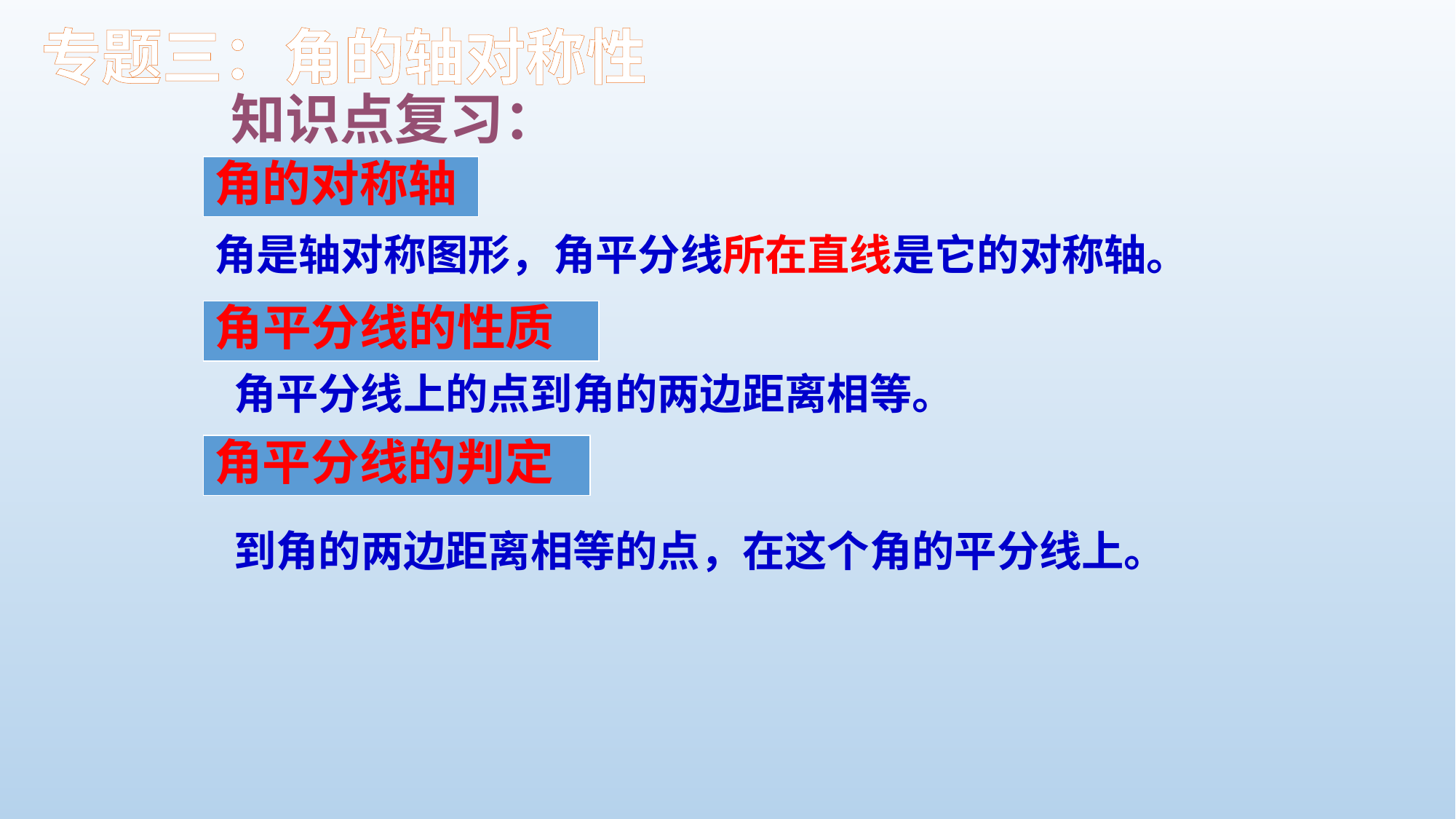

专题三：角的轴对称性
知识点复习：
角的对称轴
角是轴对称图形，角平分线所在直线是它的对称轴。

角平分线的性质
角平分线上的点到角的两边距离相等。
角平分线的判定

 到角的两边距离相等的点，在这个角的平分线上。